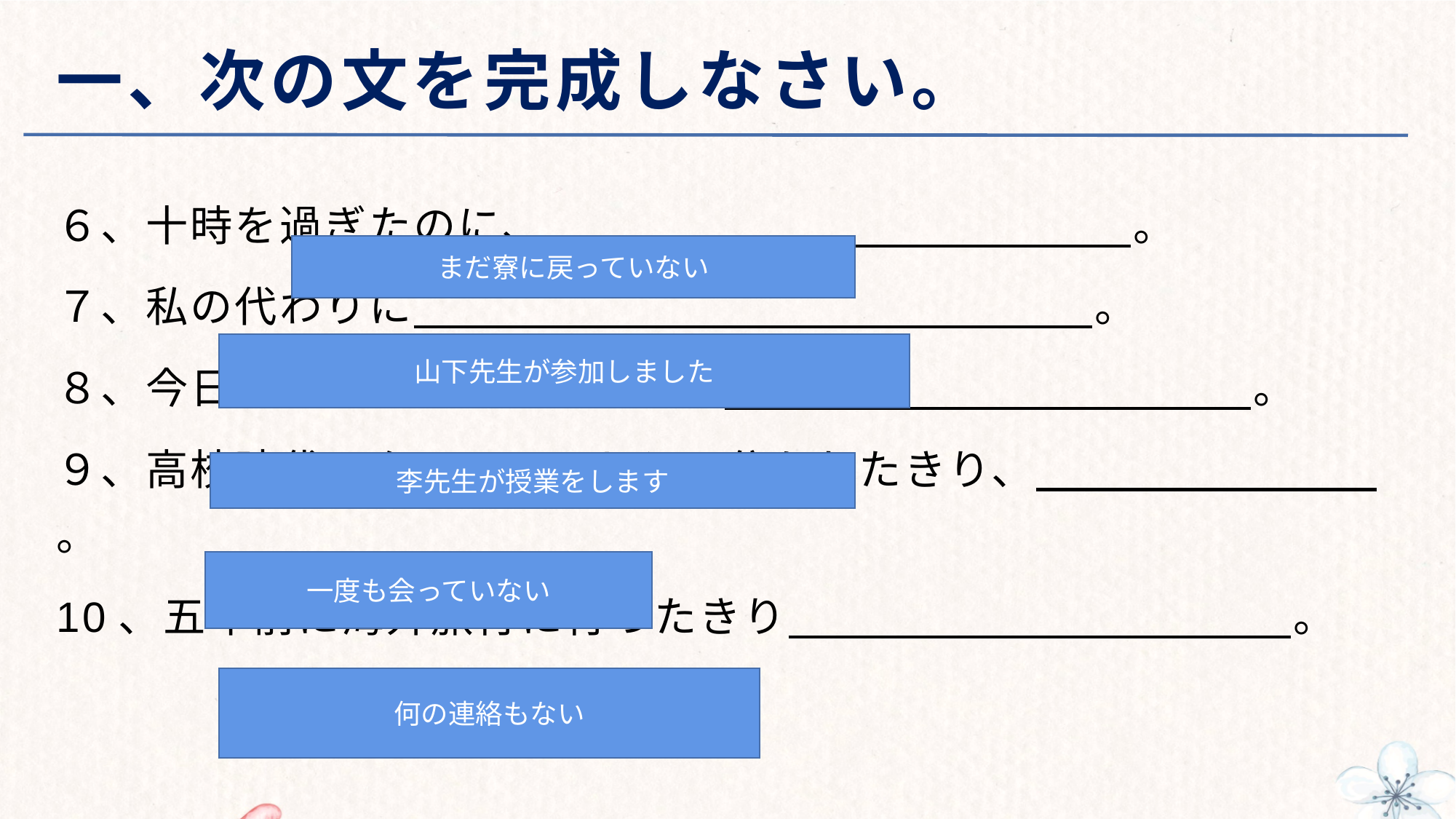

# 一、次の文を完成しなさい。
６、十時を過ぎたのに、                                                  。
７、私の代わりに                                                          。
８、今日は田中先生の代わりに、                                             。
９、高校時代のクラスメートとは分かれたきり、                              。
10、五年前に海外旅行に行ったきり                                           。
まだ寮に戻っていない
山下先生が参加しました
李先生が授業をします
一度も会っていない
何の連絡もない